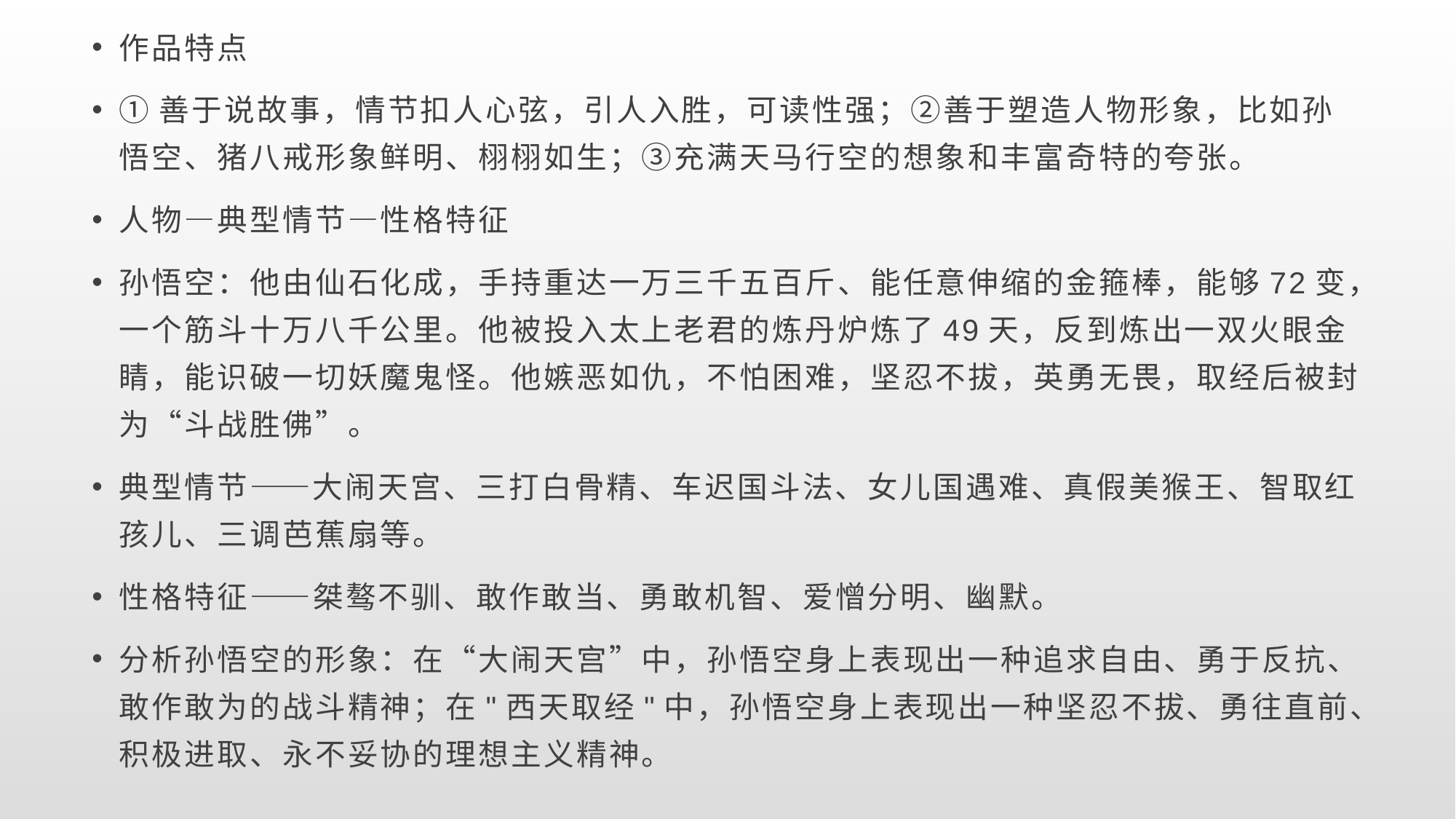

作品特点
①善于说故事，情节扣人心弦，引人入胜，可读性强；②善于塑造人物形象，比如孙悟空、猪八戒形象鲜明、栩栩如生；③充满天马行空的想象和丰富奇特的夸张。
人物—典型情节—性格特征
孙悟空：他由仙石化成，手持重达一万三千五百斤、能任意伸缩的金箍棒，能够72变，一个筋斗十万八千公里。他被投入太上老君的炼丹炉炼了49天，反到炼出一双火眼金睛，能识破一切妖魔鬼怪。他嫉恶如仇，不怕困难，坚忍不拔，英勇无畏，取经后被封为“斗战胜佛”。
典型情节——大闹天宫、三打白骨精、车迟国斗法、女儿国遇难、真假美猴王、智取红孩儿、三调芭蕉扇等。
性格特征——桀骜不驯、敢作敢当、勇敢机智、爱憎分明、幽默。
分析孙悟空的形象：在“大闹天宫”中，孙悟空身上表现出一种追求自由、勇于反抗、敢作敢为的战斗精神；在"西天取经"中，孙悟空身上表现出一种坚忍不拔、勇往直前、积极进取、永不妥协的理想主义精神。